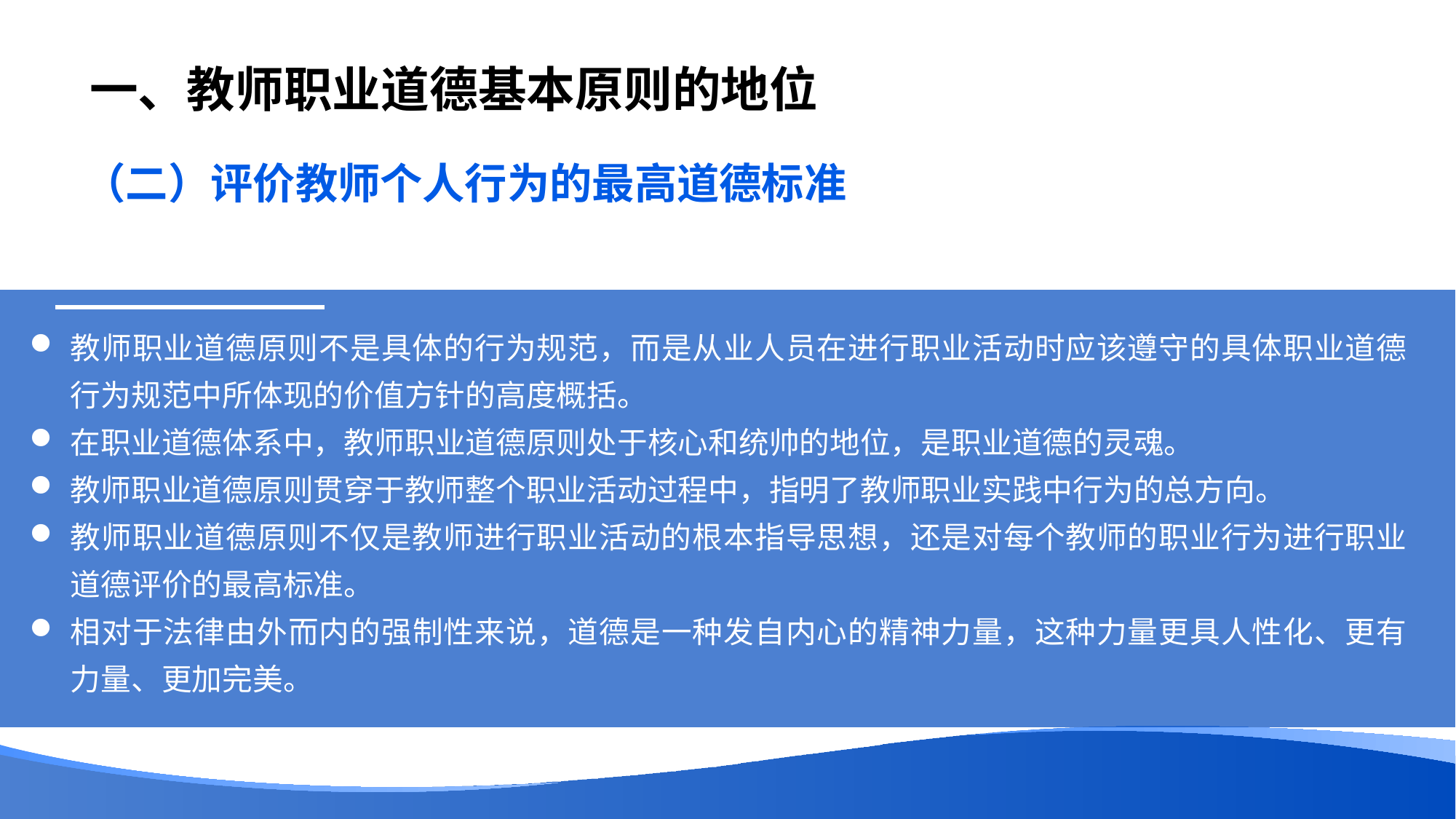

# 一、教师职业道德基本原则的地位
（二）评价教师个人行为的最高道德标准

教师职业道德原则不是具体的行为规范，而是从业人员在进行职业活动时应该遵守的具体职业道德行为规范中所体现的价值方针的高度概括。
在职业道德体系中，教师职业道德原则处于核心和统帅的地位，是职业道德的灵魂。
教师职业道德原则贯穿于教师整个职业活动过程中，指明了教师职业实践中行为的总方向。
教师职业道德原则不仅是教师进行职业活动的根本指导思想，还是对每个教师的职业行为进行职业道德评价的最高标准。
相对于法律由外而内的强制性来说，道德是一种发自内心的精神力量，这种力量更具人性化、更有力量、更加完美。